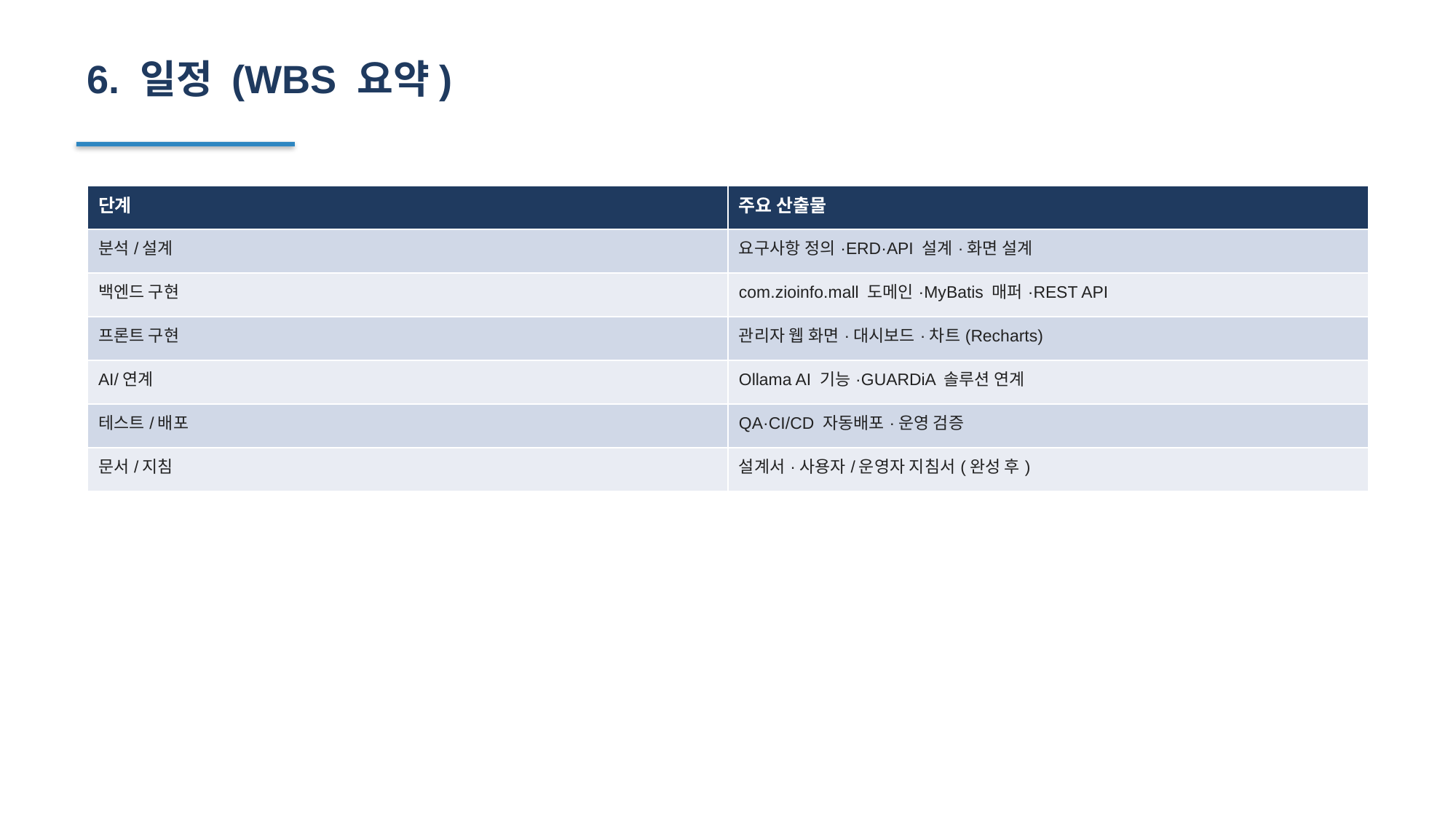

6. 일정 (WBS 요약)

| 단계 | 주요 산출물 |
| --- | --- |
| 분석/설계 | 요구사항 정의·ERD·API 설계·화면 설계 |
| 백엔드 구현 | com.zioinfo.mall 도메인·MyBatis 매퍼·REST API |
| 프론트 구현 | 관리자 웹 화면·대시보드·차트(Recharts) |
| AI/연계 | Ollama AI 기능·GUARDiA 솔루션 연계 |
| 테스트/배포 | QA·CI/CD 자동배포·운영 검증 |
| 문서/지침 | 설계서·사용자/운영자 지침서(완성 후) |